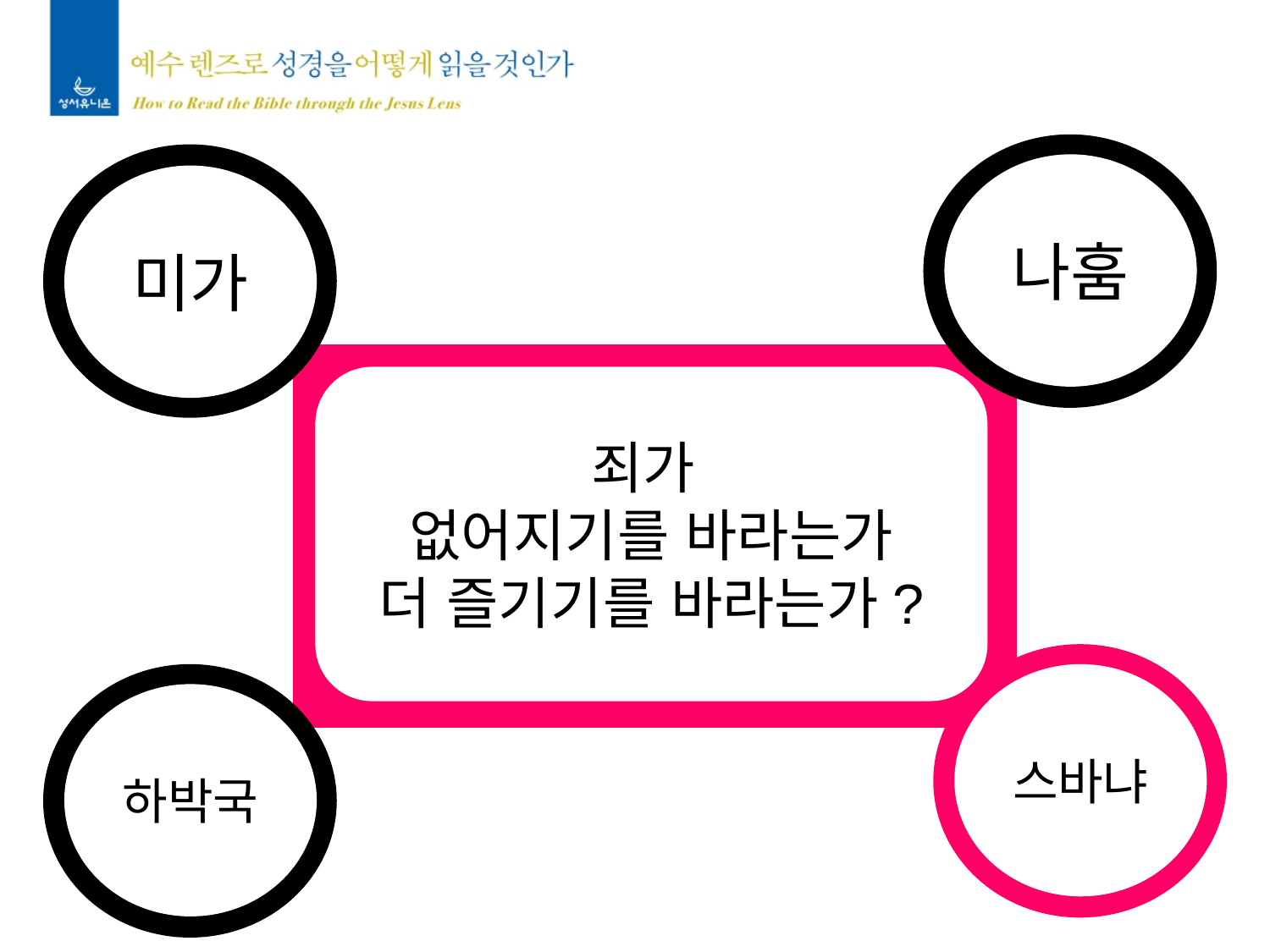

나훔
미가

죄가
없어지기를 바라는가
더 즐기기를 바라는가?

스바냐
하박국